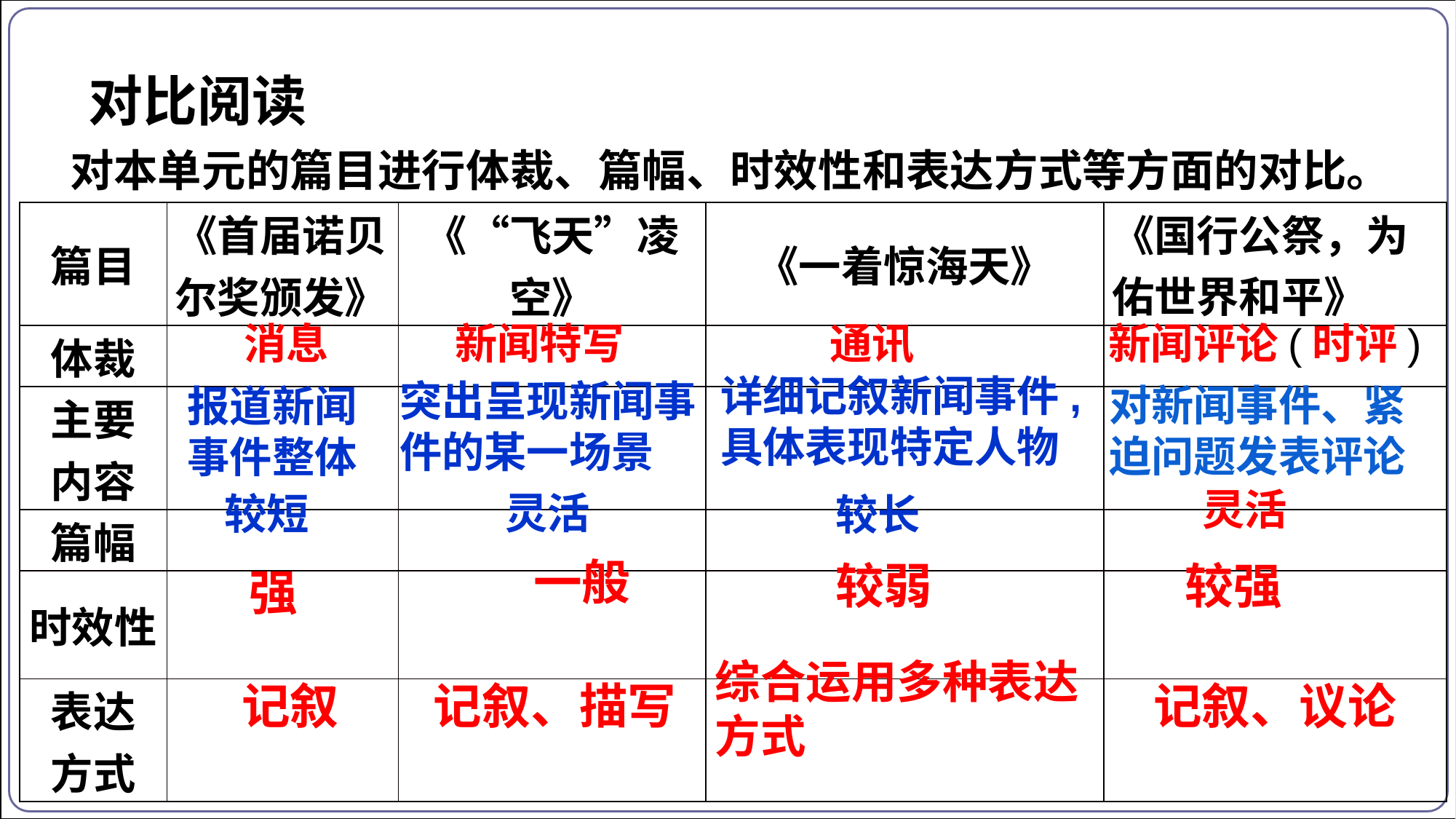

对比阅读
对本单元的篇目进行体裁、篇幅、时效性和表达方式等方面的对比。
| 篇目 | 《首届诺贝尔奖颁发》 | 《“飞天”凌空》 | 《一着惊海天》 | 《国行公祭，为佑世界和平》 |
| --- | --- | --- | --- | --- |
| 体裁 |  |  |  |  |
| 主要 内容 |  |  |  |  |
| 篇幅 |  |  |  |  |
| 时效性 |  |  |  |  |
| 表达 方式 |  |  |  |  |
消息
新闻特写
通讯
新闻评论(时评)
详细记叙新闻事件,具体表现特定人物
突出呈现新闻事件的某一场景
对新闻事件、紧迫问题发表评论
报道新闻事件整体
灵活
灵活
较短
较长
一般
较强
较弱
强
综合运用多种表达方式
记叙
记叙、描写
记叙、议论